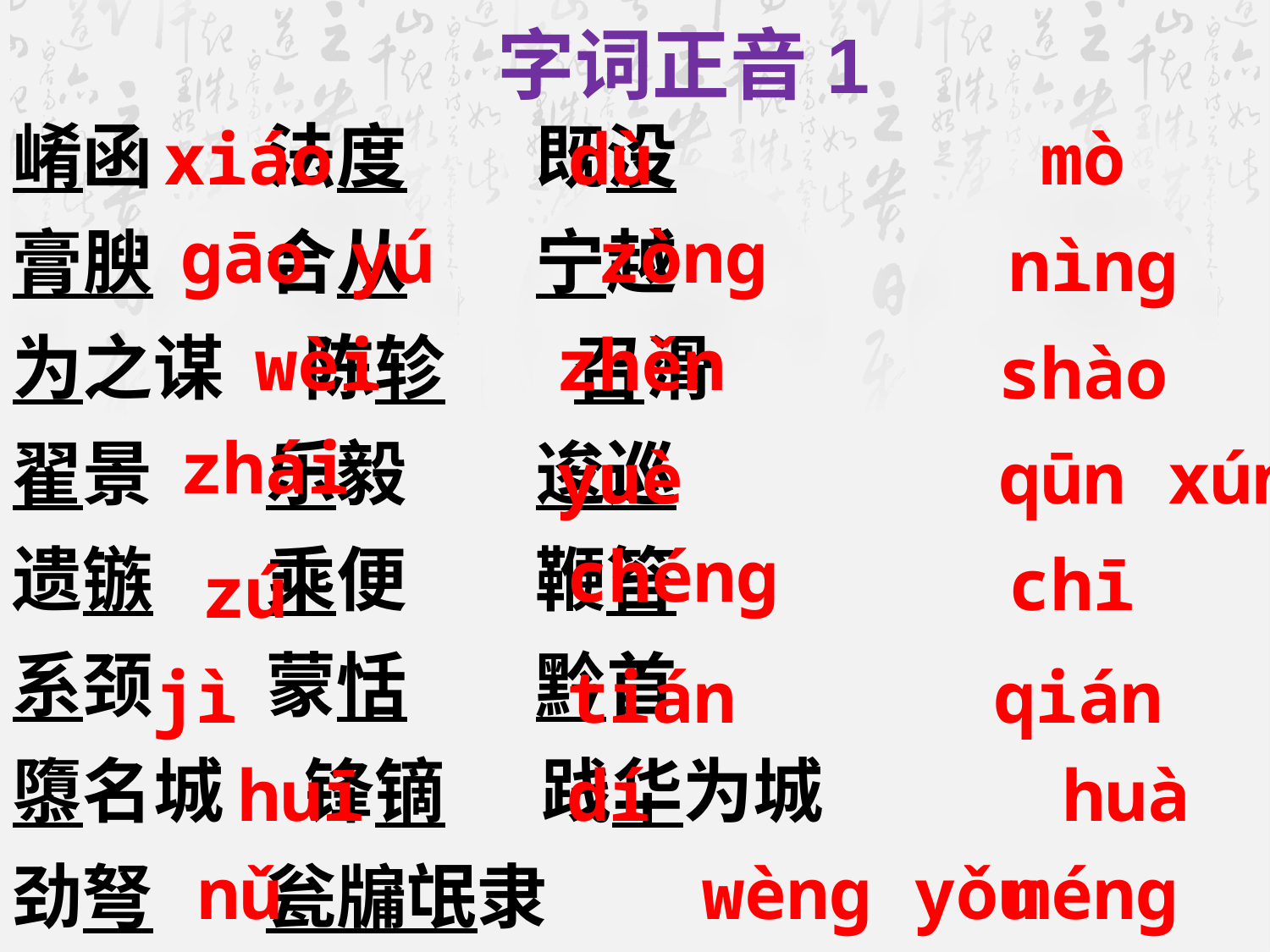

字词正音1
崤函       法度        既没
膏腴       合从        宁越
为之谋     陈轸        召滑
翟景       乐毅        逡巡
遗镞       乘便        鞭笞
系颈       蒙恬        黔首
隳名城     锋镝      践华为城
劲弩       瓮牖氓隶
xiáo
dù
mò
gāo yú
zòng
nìng
wèi
zhěn
shào
zhái
yuè
qūn xún
chéng
chī
zú
tián
qián
jì
huī
dí
huà
 nǔ
wèng yǒu
méng